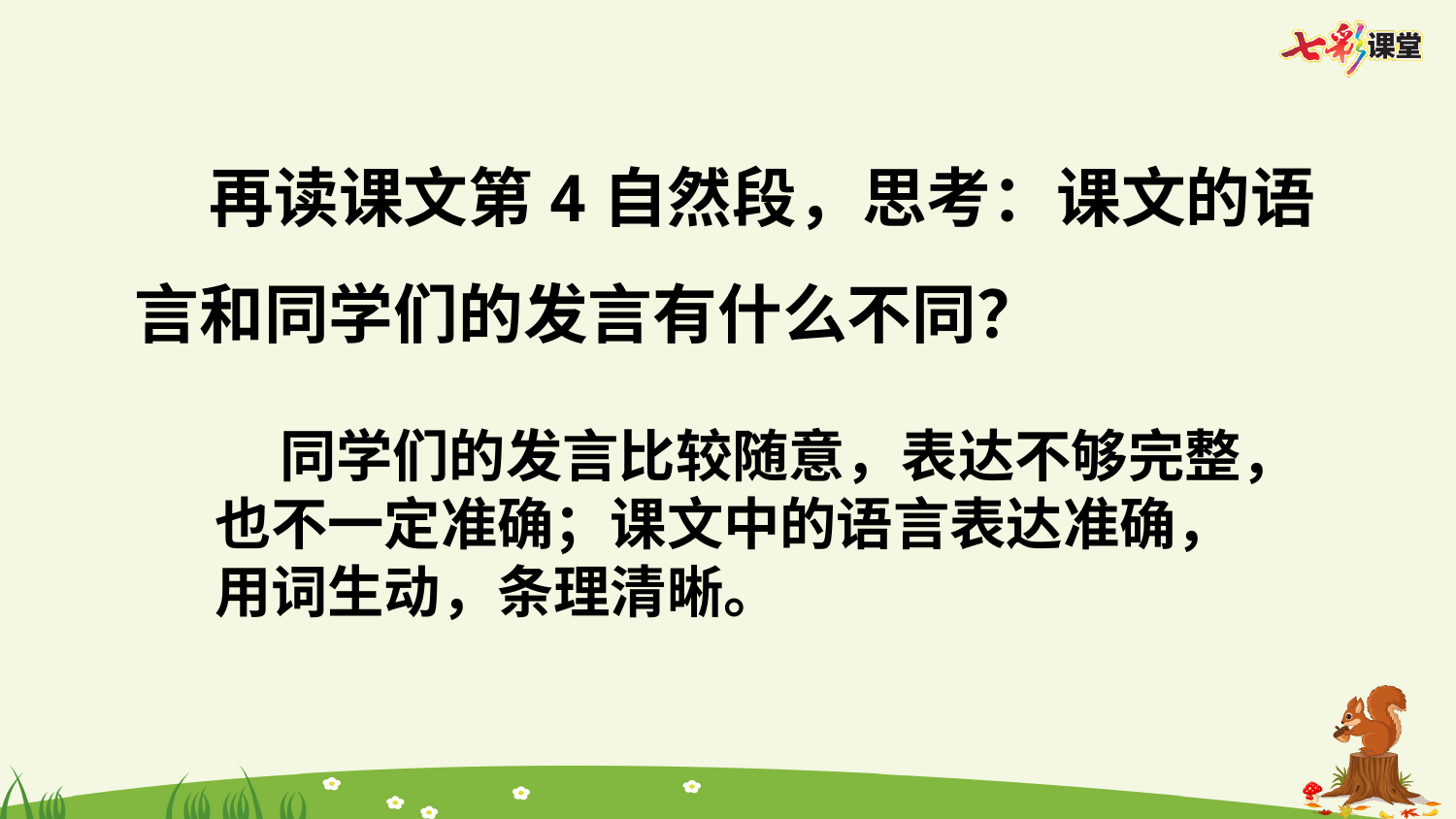

再读课文第4自然段，思考：课文的语言和同学们的发言有什么不同？
    同学们的发言比较随意，表达不够完整，也不一定准确；课文中的语言表达准确，用词生动，条理清晰。